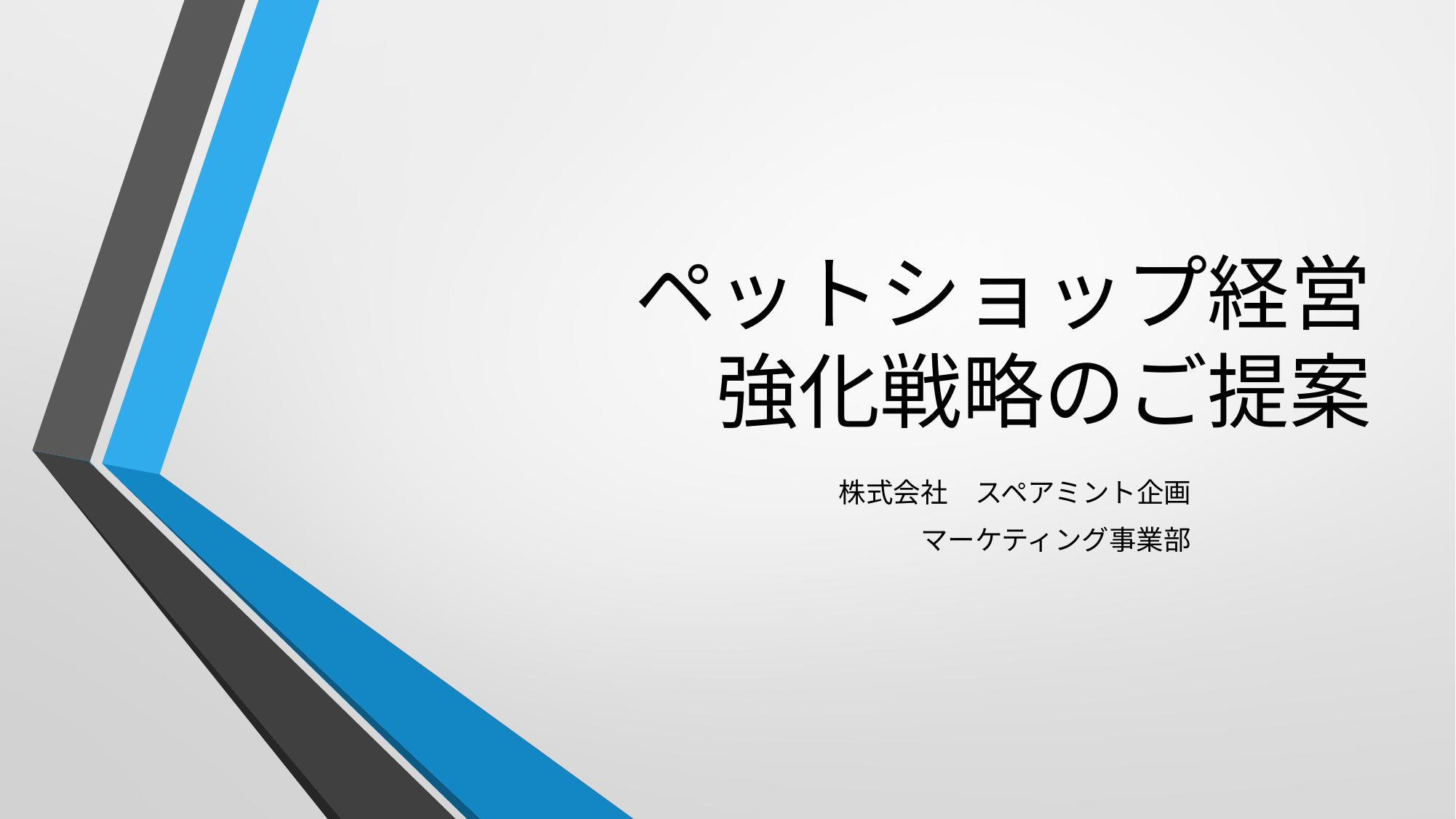

# ペットショップ経営 強化戦略のご提案
株式会社　スペアミント企画
マーケティング事業部